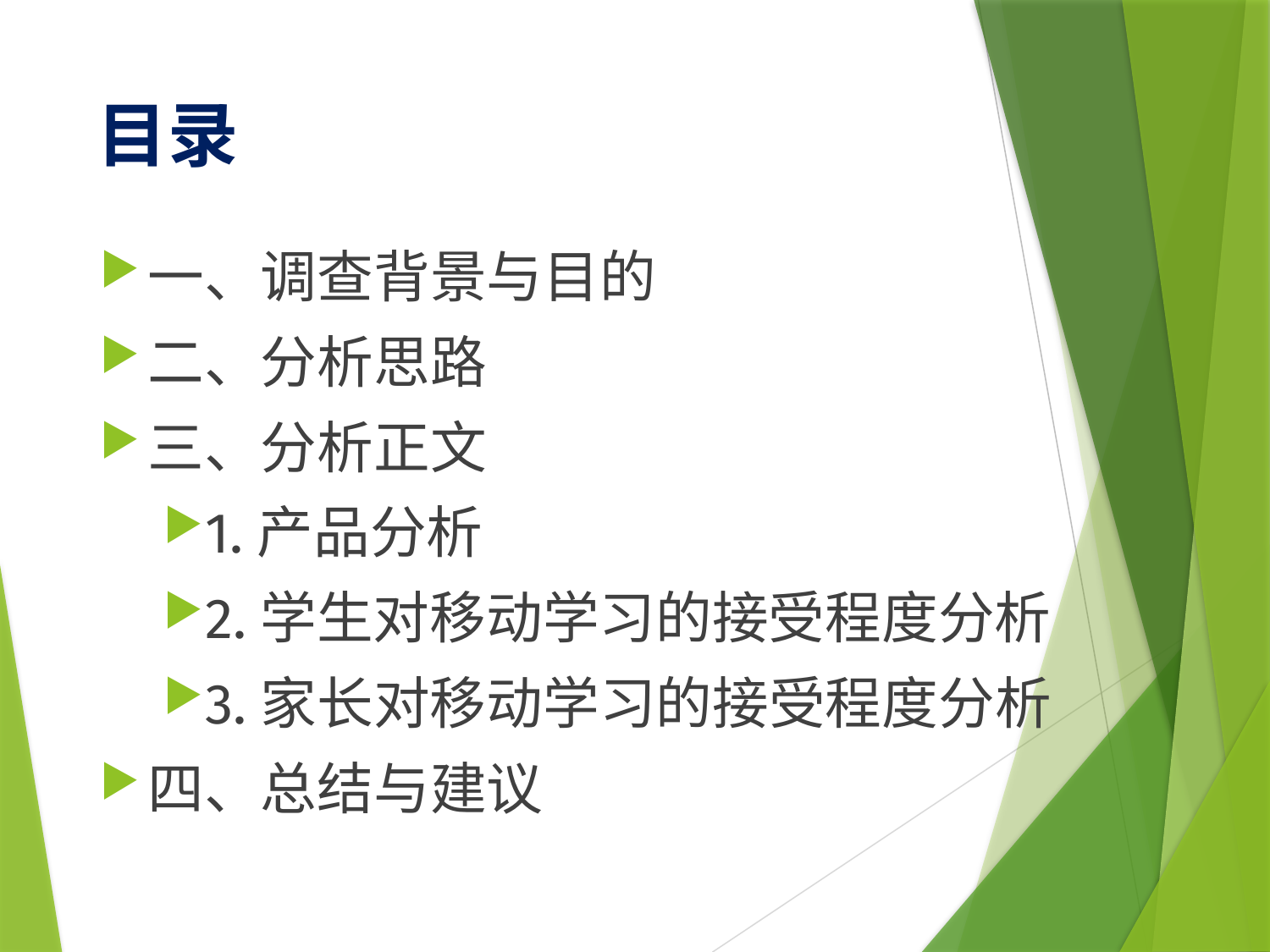

# 目录
一、调查背景与目的
二、分析思路
三、分析正文
1.产品分析
2.学生对移动学习的接受程度分析
3.家长对移动学习的接受程度分析
四、总结与建议